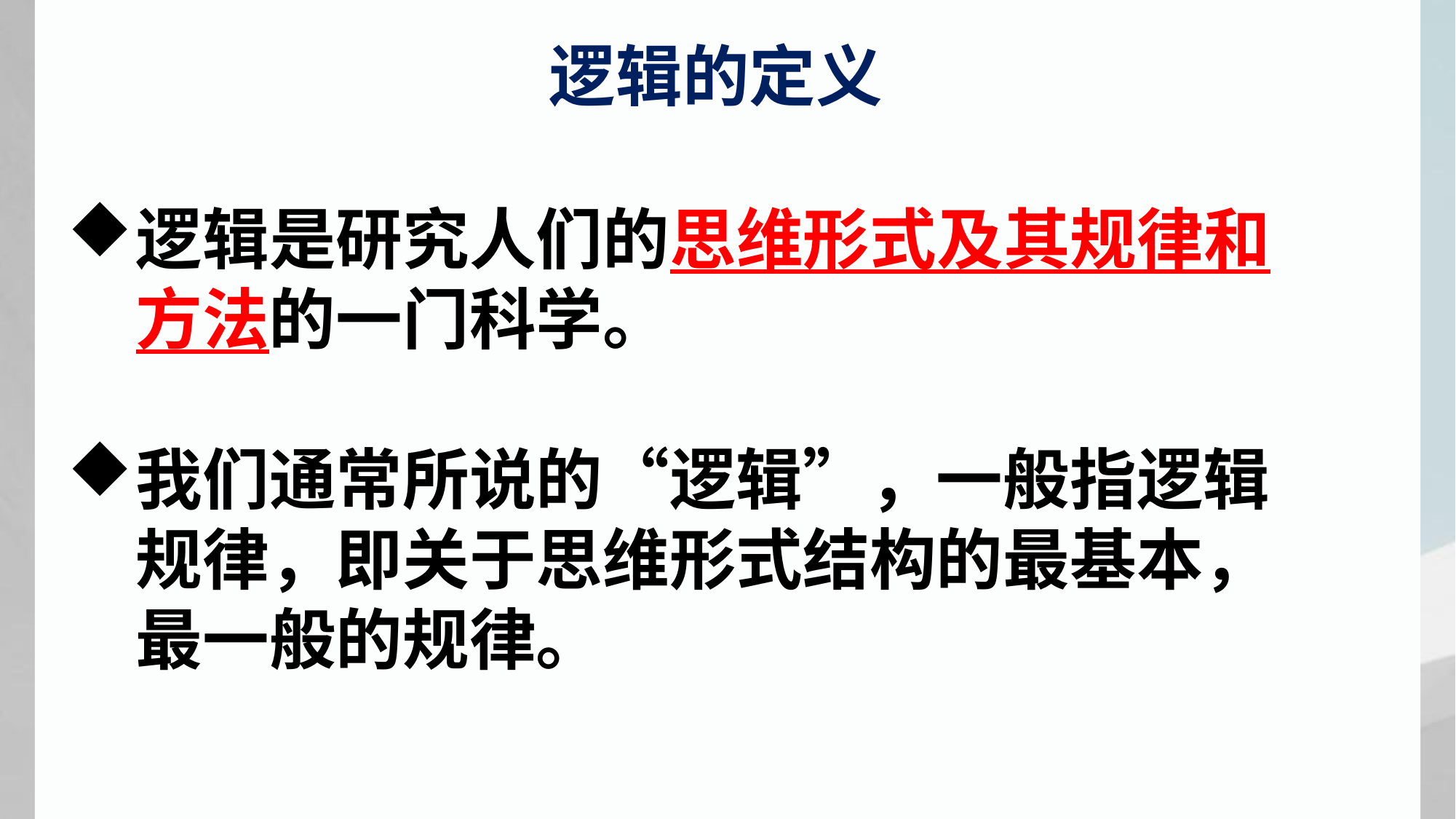

逻辑的定义
逻辑是研究人们的思维形式及其规律和方法的一门科学。

我们通常所说的“逻辑”，一般指逻辑规律，即关于思维形式结构的最基本，最一般的规律。